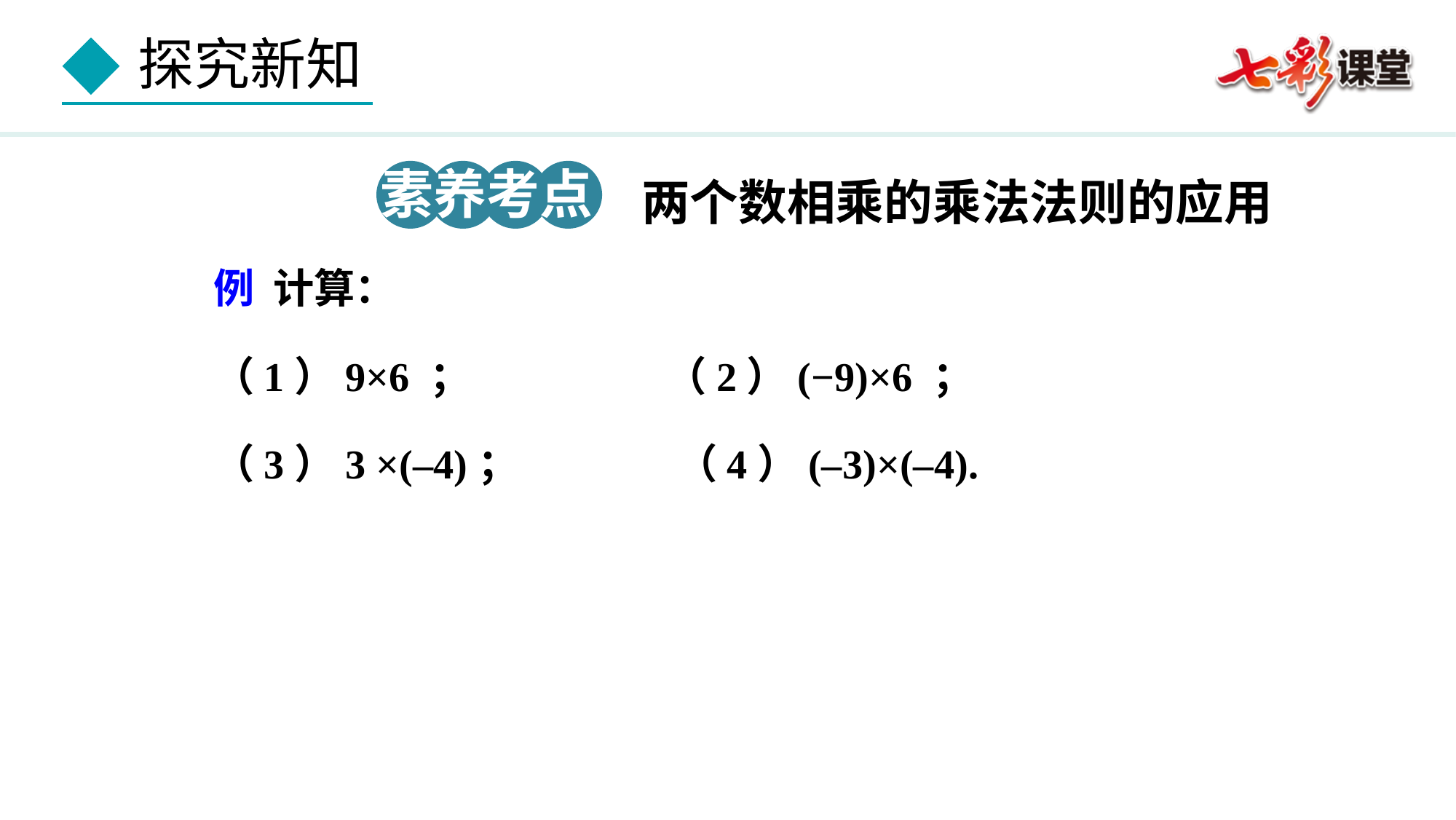

素养考点 1

两个数相乘的乘法法则的应用
例  计算：
（1）9×6 ；                     （2）(−9)×6 ；
（3）3 ×(–4)；                 （4）(–3)×(–4).